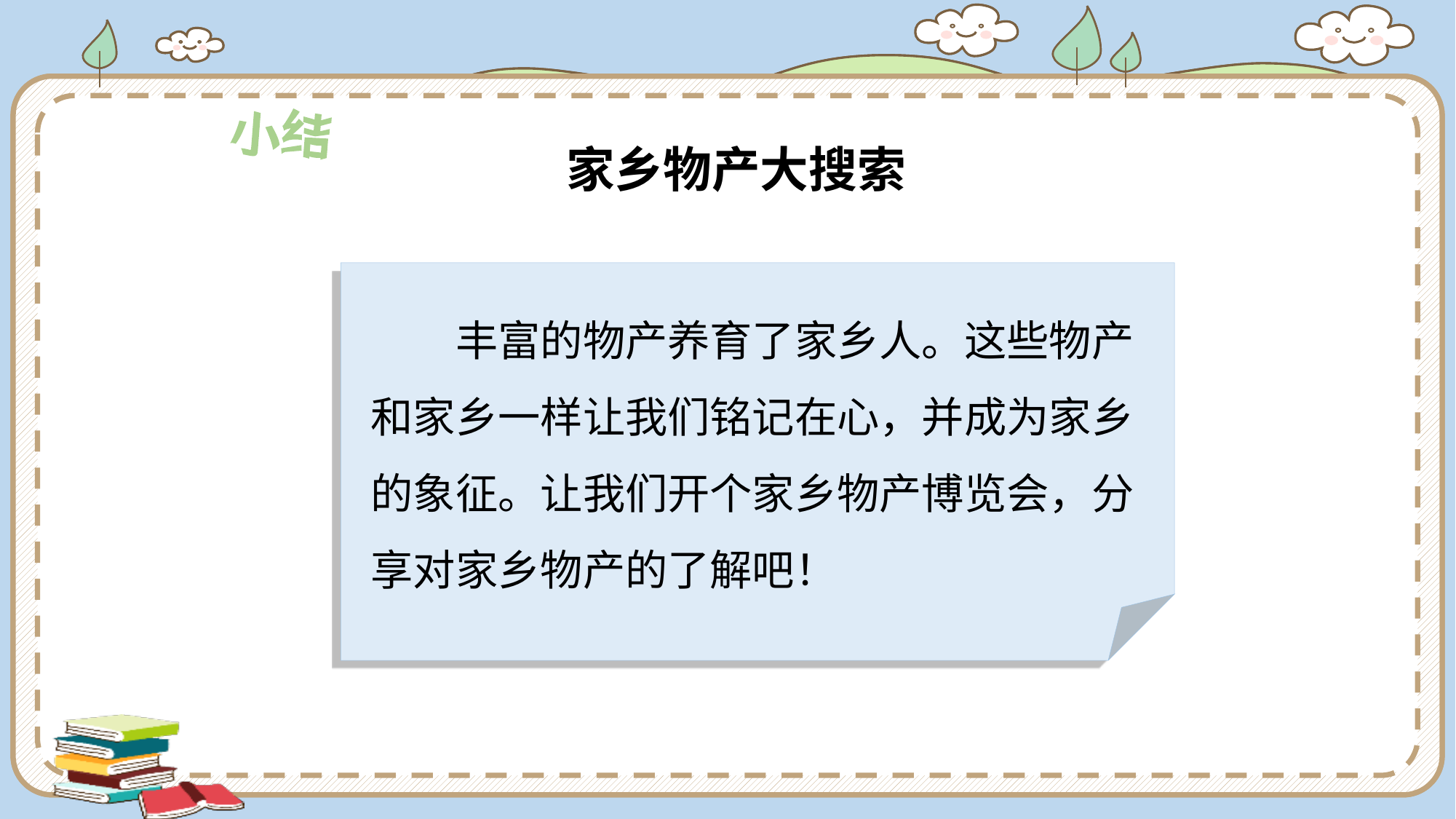

小结
家乡物产大搜索
　　丰富的物产养育了家乡人。这些物产和家乡一样让我们铭记在心，并成为家乡的象征。让我们开个家乡物产博览会，分享对家乡物产的了解吧！